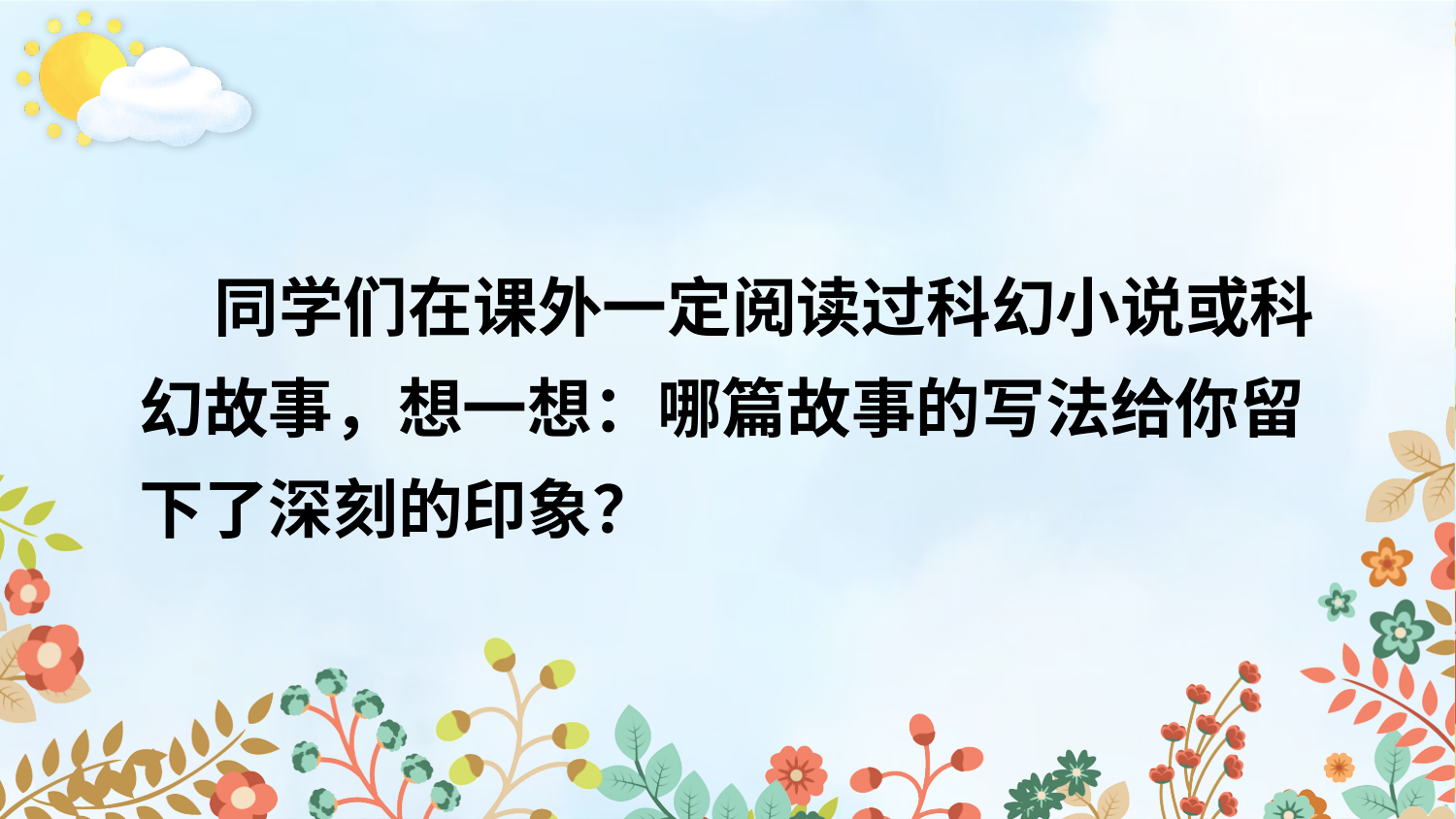

同学们在课外一定阅读过科幻小说或科幻故事，想一想：哪篇故事的写法给你留下了深刻的印象？